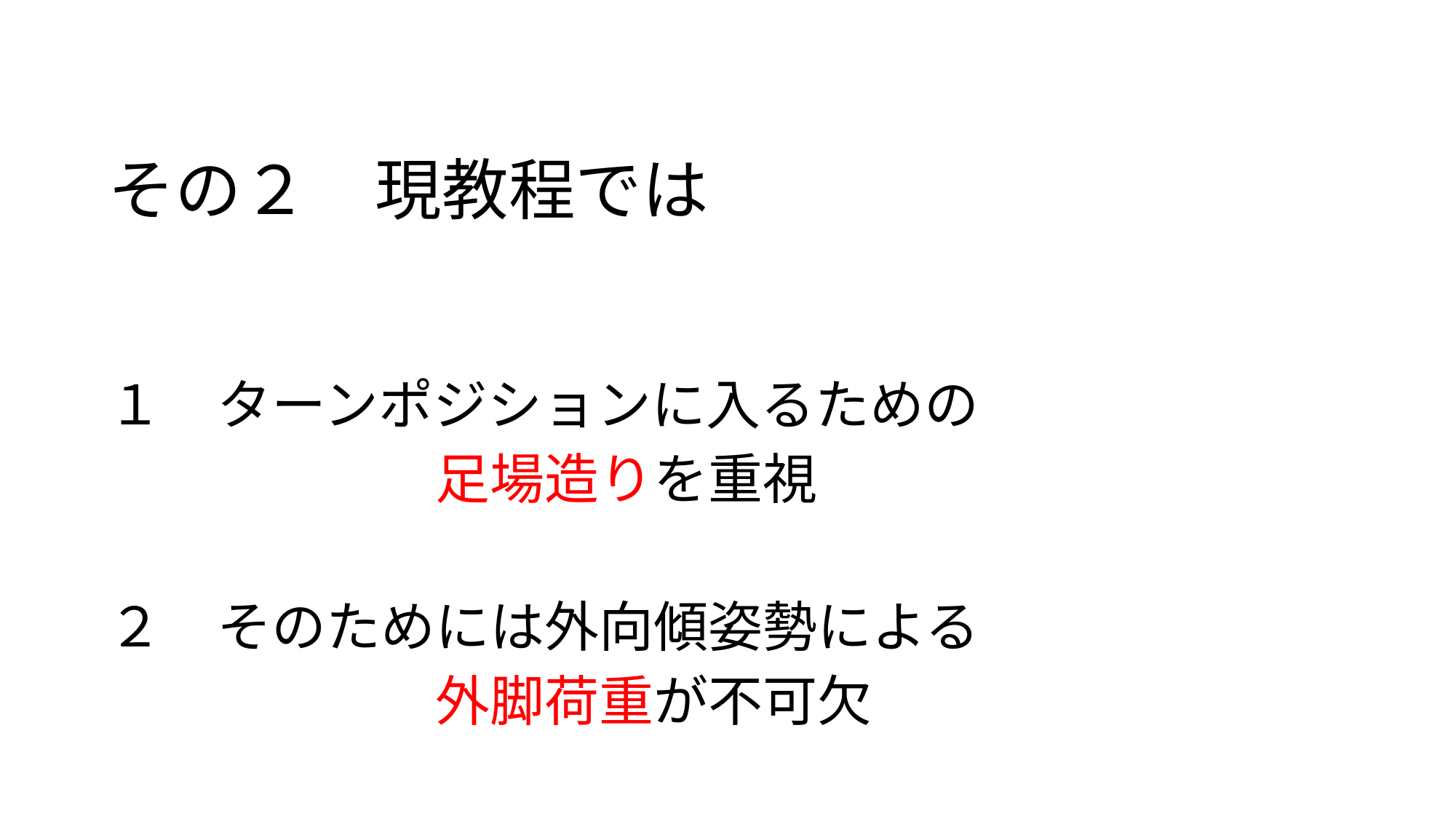

# その２　現教程では

１　ターンポジションに入るための
　　　　　　足場造りを重視

２　そのためには外向傾姿勢による
　　　　　　外脚荷重が不可欠